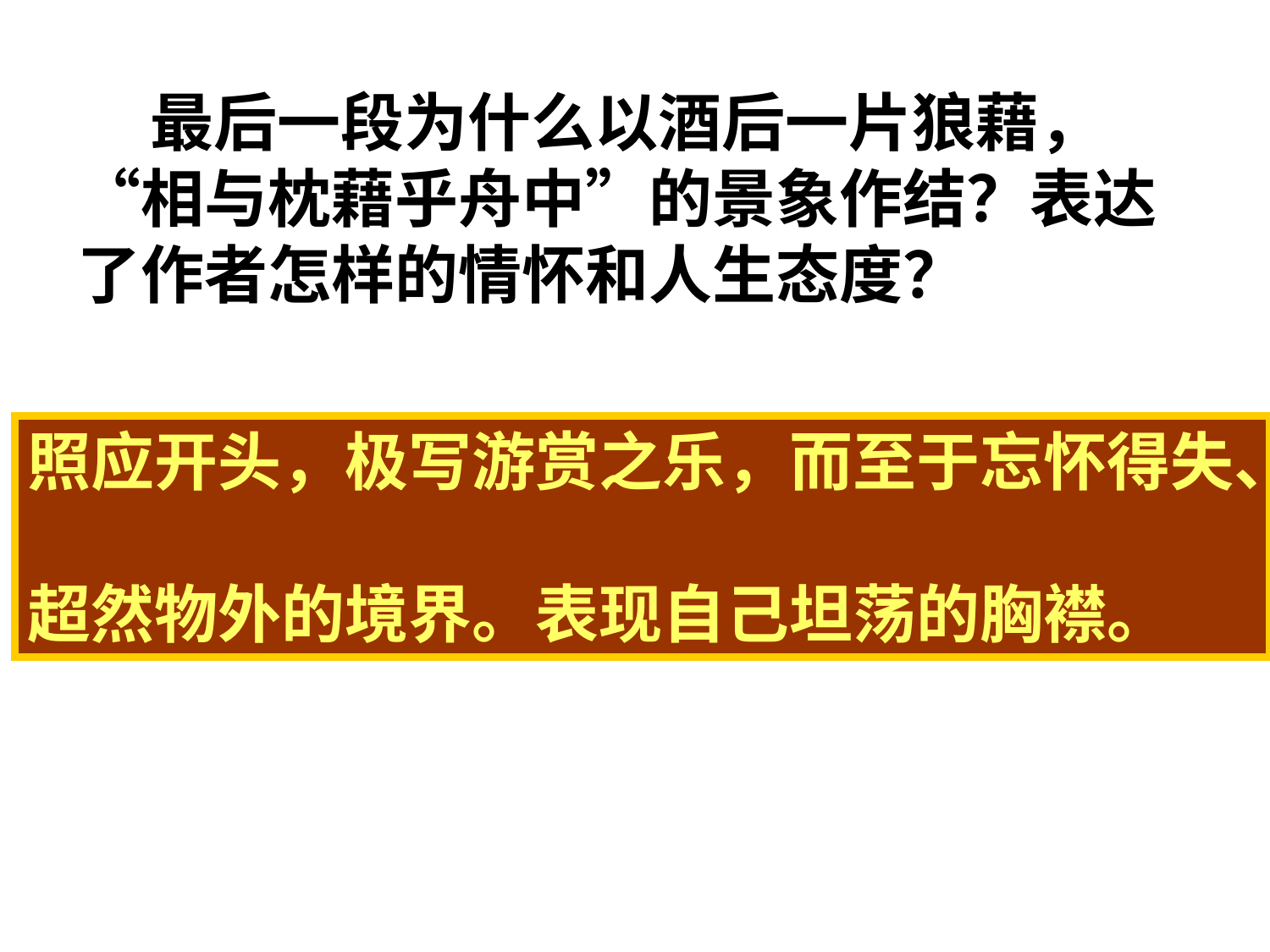

最后一段为什么以酒后一片狼藉，“相与枕藉乎舟中”的景象作结？表达了作者怎样的情怀和人生态度？
照应开头，极写游赏之乐，而至于忘怀得失、
超然物外的境界。表现自己坦荡的胸襟。